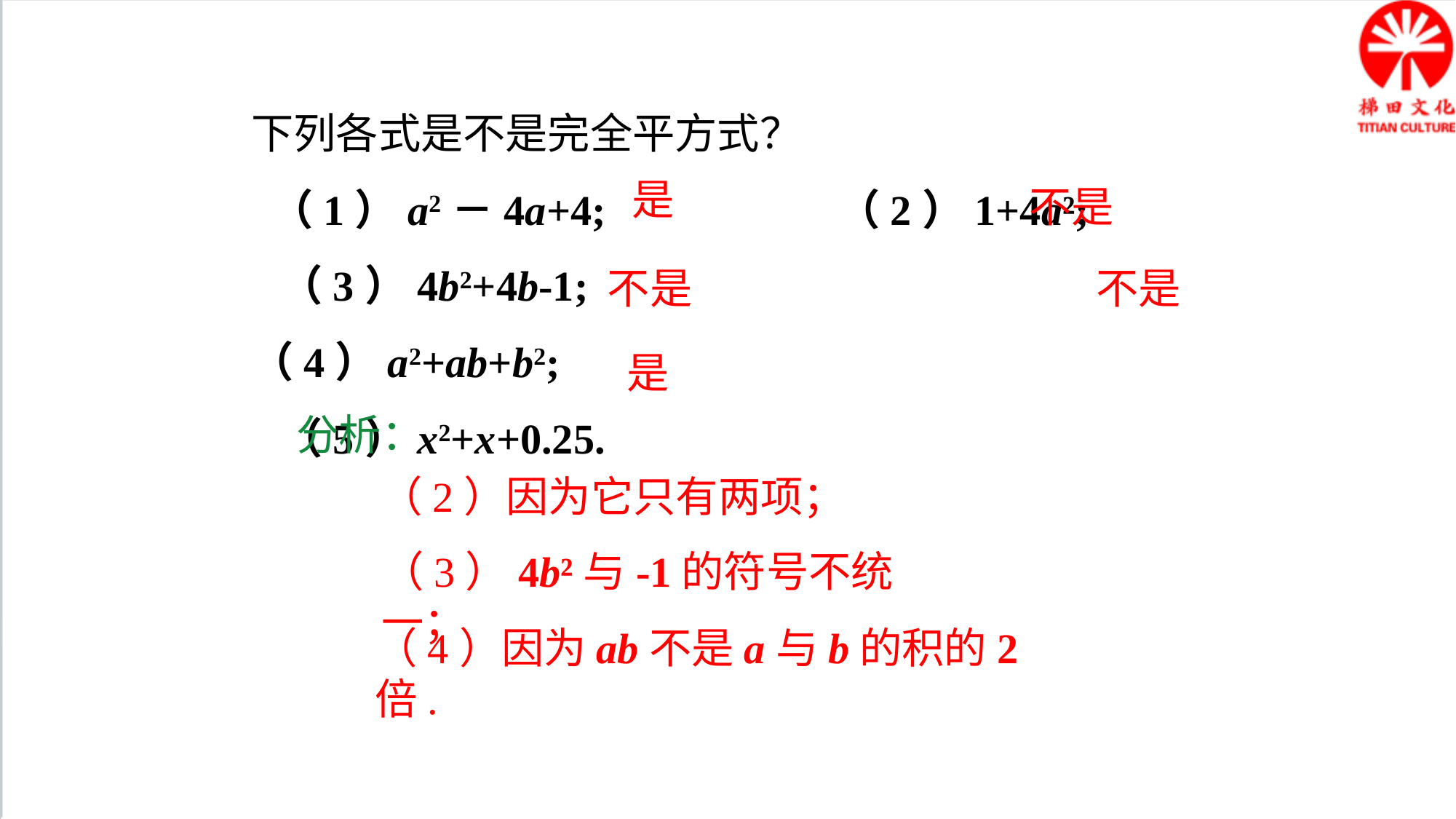

下列各式是不是完全平方式？
 （1）a2－4a+4;                     （2）1+4a²;
  （3）4b2+4b-1;                      （4）a2+ab+b2;
  （5）x2+x+0.25.
是
不是
不是
不是
是
分析：
（2）因为它只有两项；
（3）4b²与-1的符号不统一；
（4）因为ab不是a与b的积的2倍.